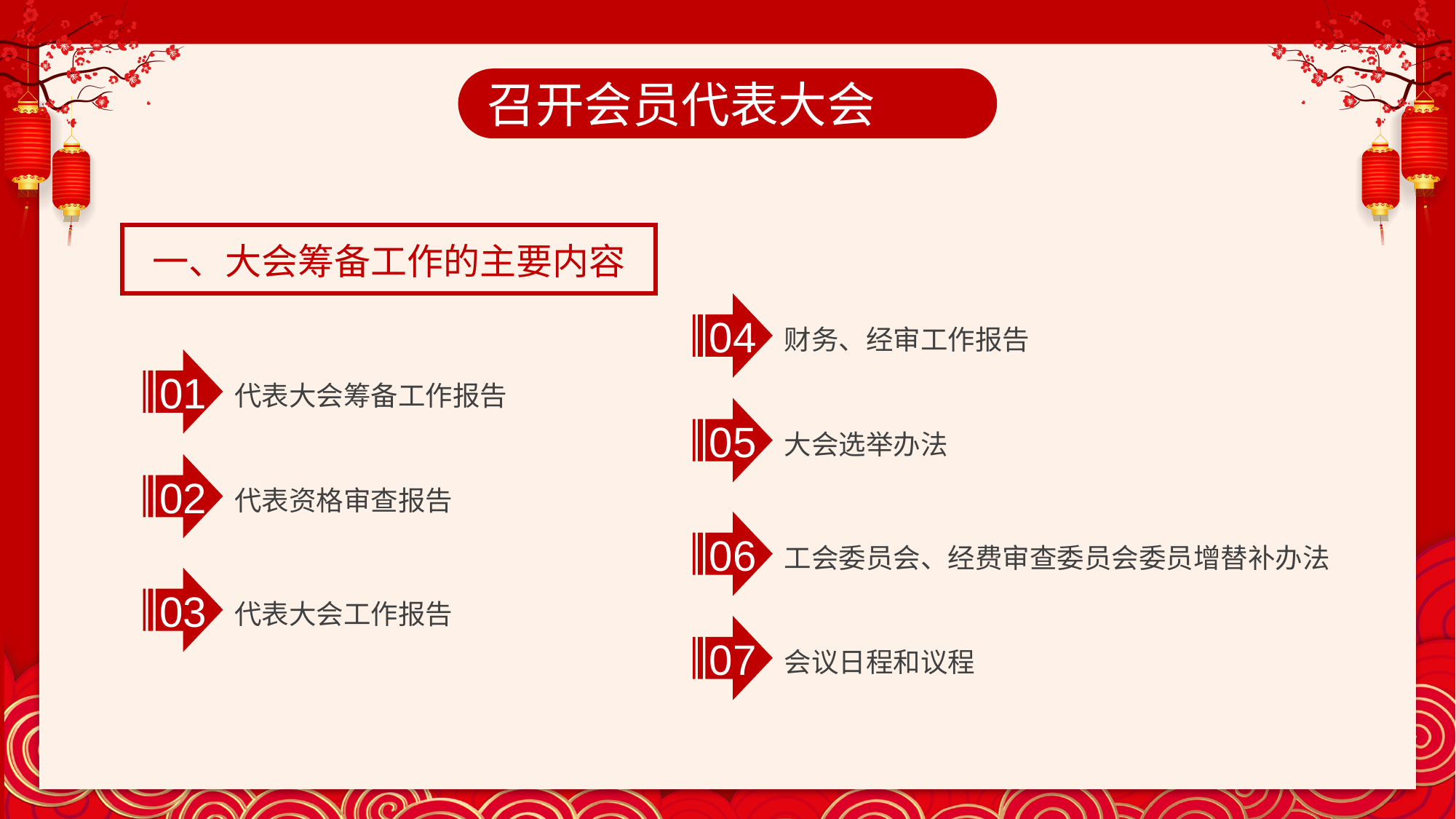

召开会员代表大会

一、大会筹备工作的主要内容

04
财务、经审工作报告

01
代表大会筹备工作报告

05
大会选举办法

02
代表资格审查报告

06
工会委员会、经费审查委员会委员增替补办法

03
代表大会工作报告

07
会议日程和议程